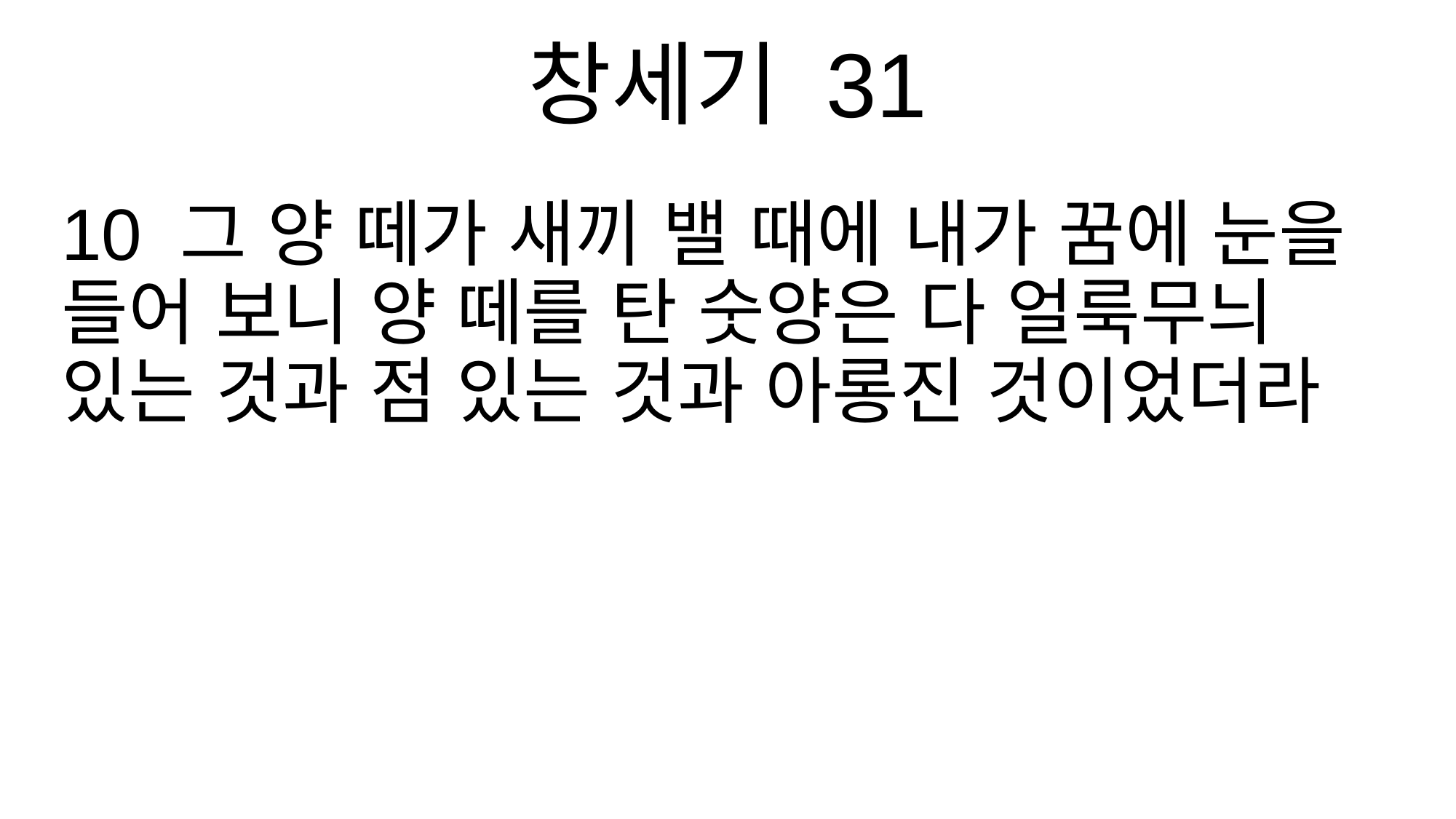

창세기 31
10 그 양 떼가 새끼 밸 때에 내가 꿈에 눈을 들어 보니 양 떼를 탄 숫양은 다 얼룩무늬 있는 것과 점 있는 것과 아롱진 것이었더라